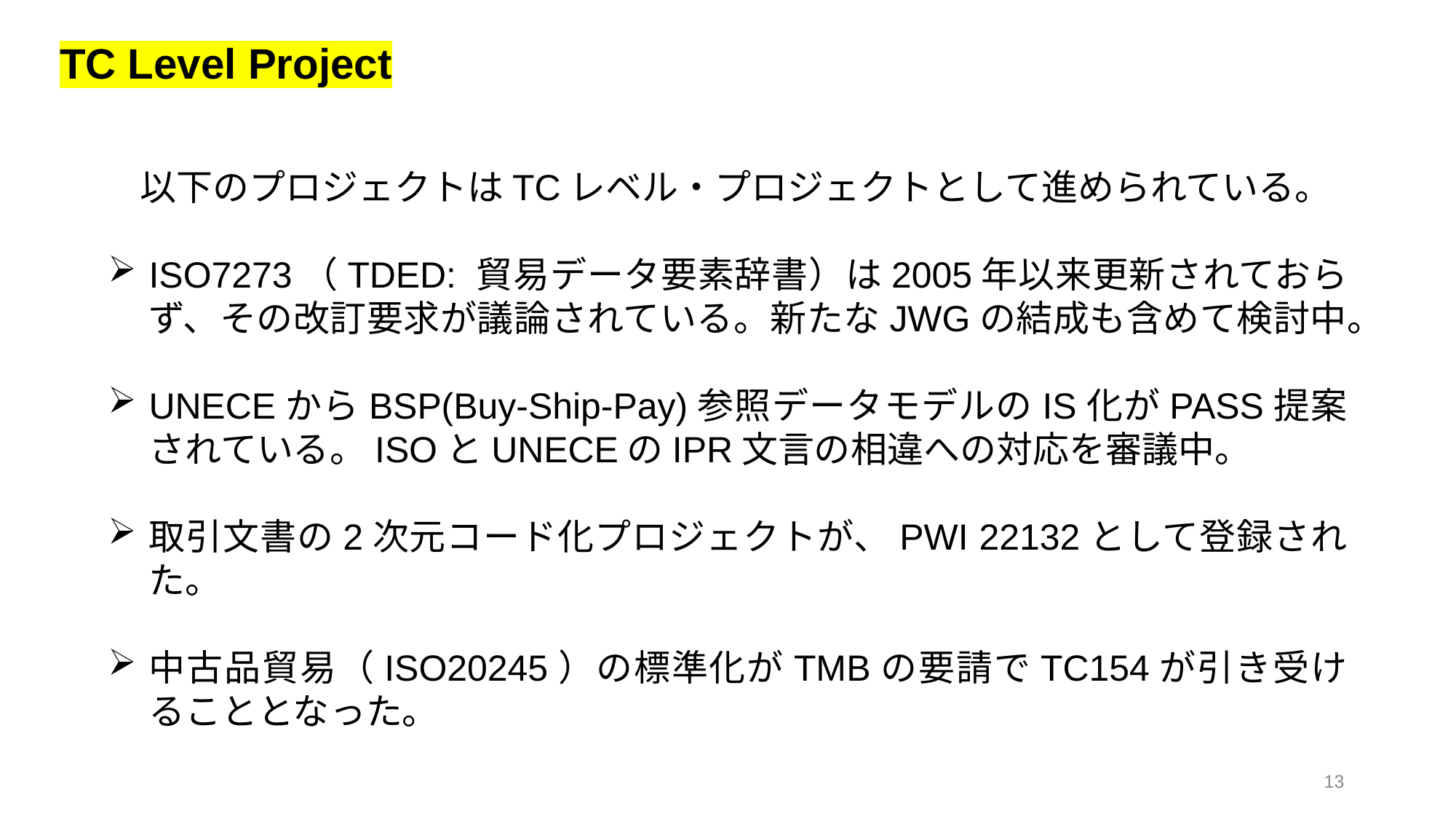

TC Level Project
以下のプロジェクトはTCレベル・プロジェクトとして進められている。

ISO7273（TDED: 貿易データ要素辞書）は2005年以来更新されておらず、その改訂要求が議論されている。新たなJWGの結成も含めて検討中。

UNECEからBSP(Buy-Ship-Pay)参照データモデルのIS化がPASS提案されている。ISOとUNECEのIPR文言の相違への対応を審議中。

取引文書の2次元コード化プロジェクトが、PWI 22132として登録された。

中古品貿易（ISO20245）の標準化がTMBの要請でTC154が引き受けることとなった。

13